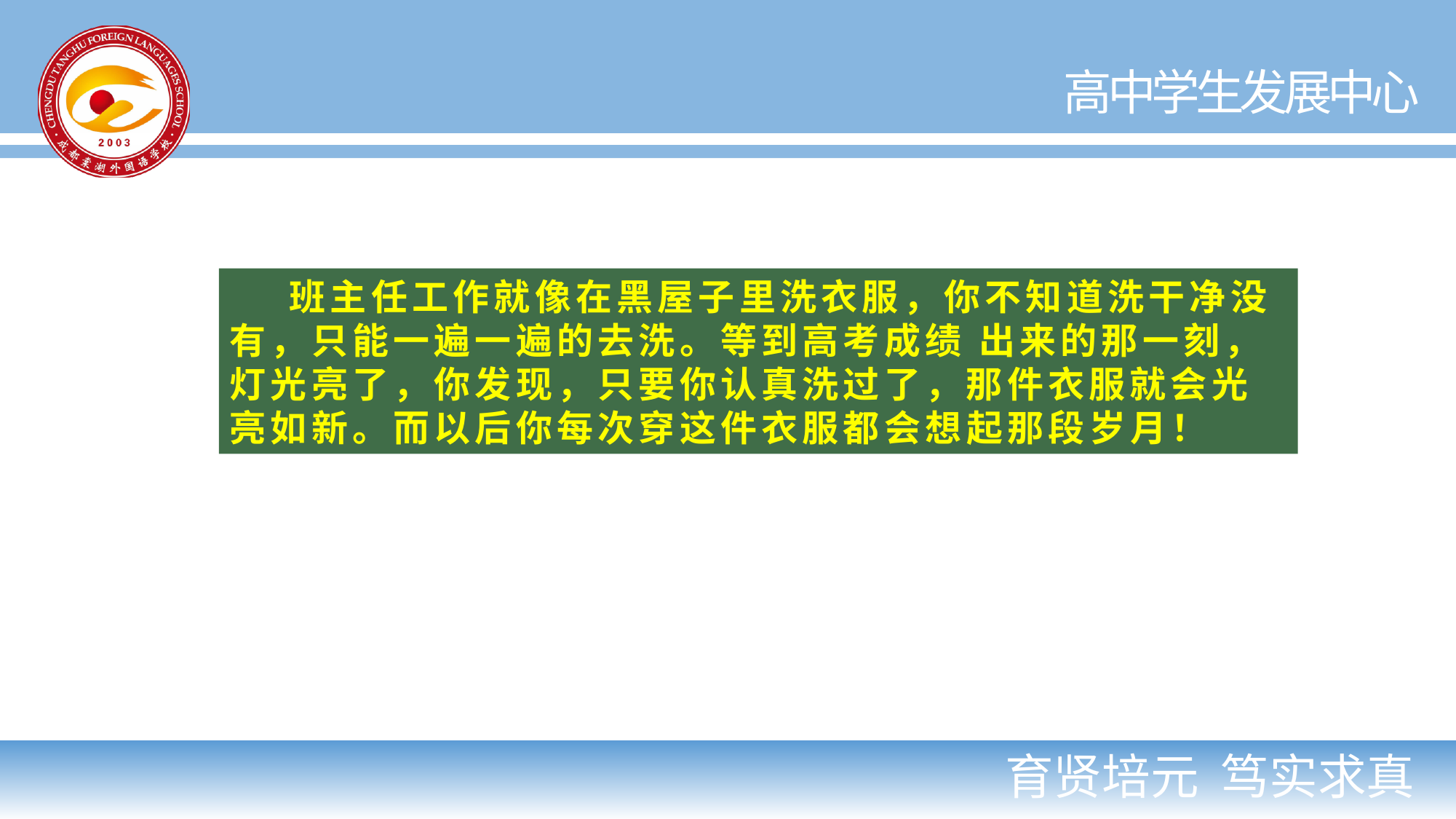

班主任工作就像在黑屋子里洗衣服，你不知道洗干净没有，只能一遍一遍的去洗。等到高考成绩 出来的那一刻，灯光亮了，你发现，只要你认真洗过了，那件衣服就会光亮如新。而以后你每次穿这件衣服都会想起那段岁月！